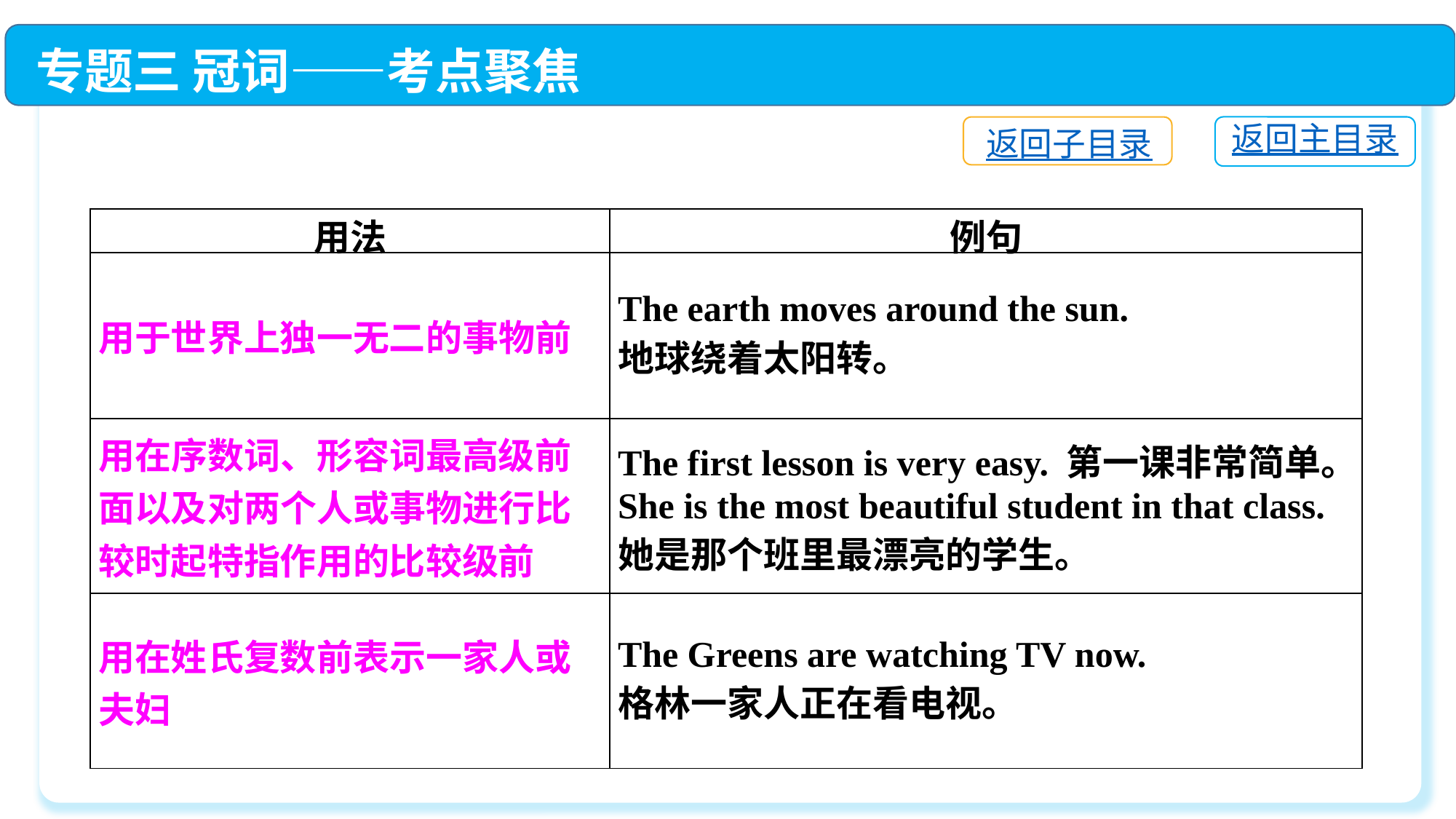

专题三 冠词——考点聚焦

返回主目录

返回子目录
| 用法 | 例句 |
| --- | --- |
| 用于世界上独一无二的事物前 | The earth moves around the sun. 地球绕着太阳转。 |
| 用在序数词、形容词最高级前面以及对两个人或事物进行比较时起特指作用的比较级前 | The first lesson is very easy. 第一课非常简单。 She is the most beautiful student in that class. 她是那个班里最漂亮的学生。 |
| 用在姓氏复数前表示一家人或夫妇 | The Greens are watching TV now. 格林一家人正在看电视。 |